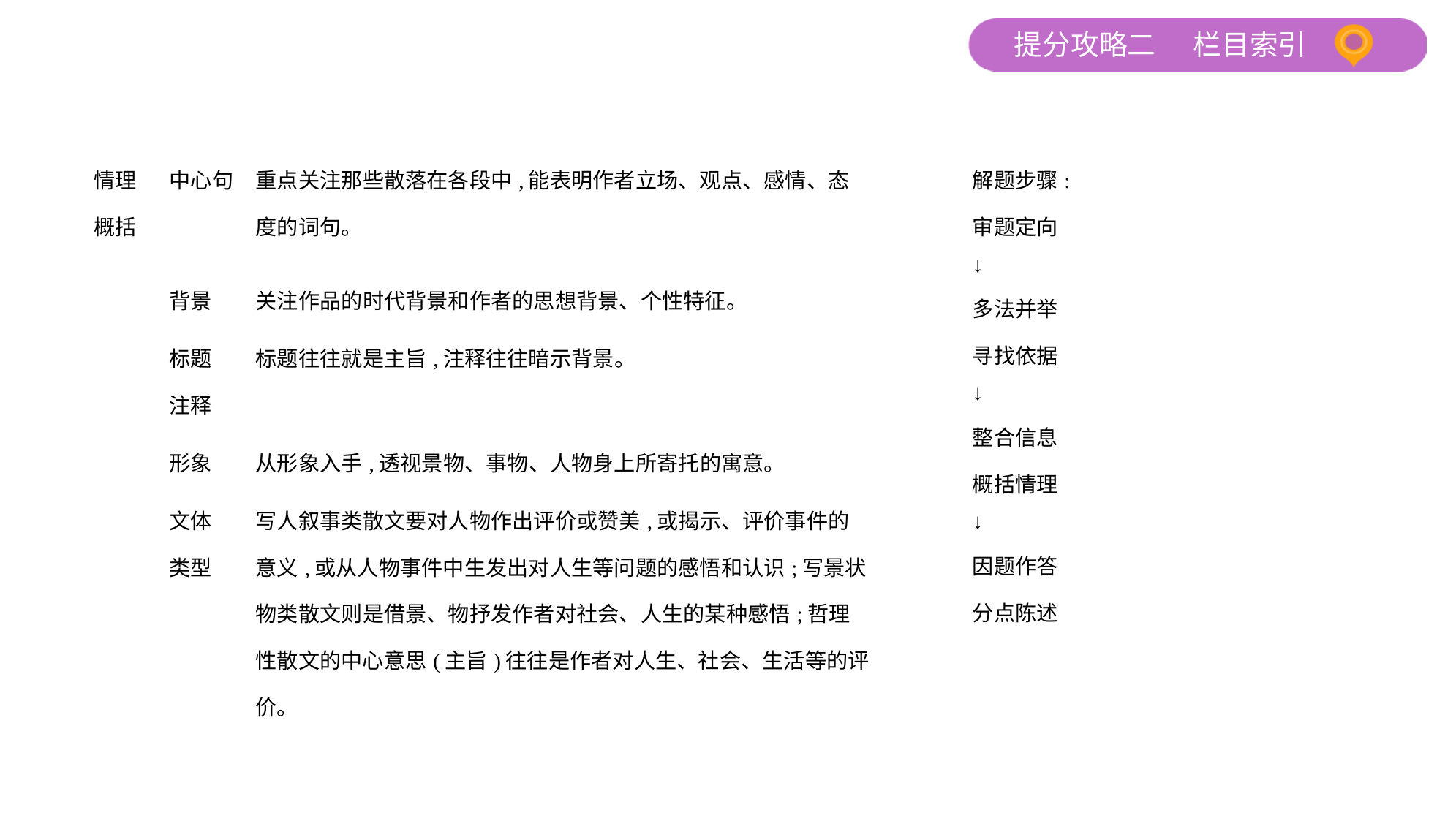

| 情理 概括 | 中心句 | 重点关注那些散落在各段中,能表明作者立场、观点、感情、态 度的词句。 | 解题步骤: 审题定向 ↓ 多法并举 寻找依据 ↓ 整合信息 概括情理 ↓ 因题作答 分点陈述 |
| --- | --- | --- | --- |
|  | 背景 | 关注作品的时代背景和作者的思想背景、个性特征。 |  |
|  | 标题 注释 | 标题往往就是主旨,注释往往暗示背景。 |  |
|  | 形象 | 从形象入手,透视景物、事物、人物身上所寄托的寓意。 |  |
|  | 文体 类型 | 写人叙事类散文要对人物作出评价或赞美,或揭示、评价事件的 意义,或从人物事件中生发出对人生等问题的感悟和认识;写景状 物类散文则是借景、物抒发作者对社会、人生的某种感悟;哲理 性散文的中心意思(主旨)往往是作者对人生、社会、生活等的评 价。 |  |